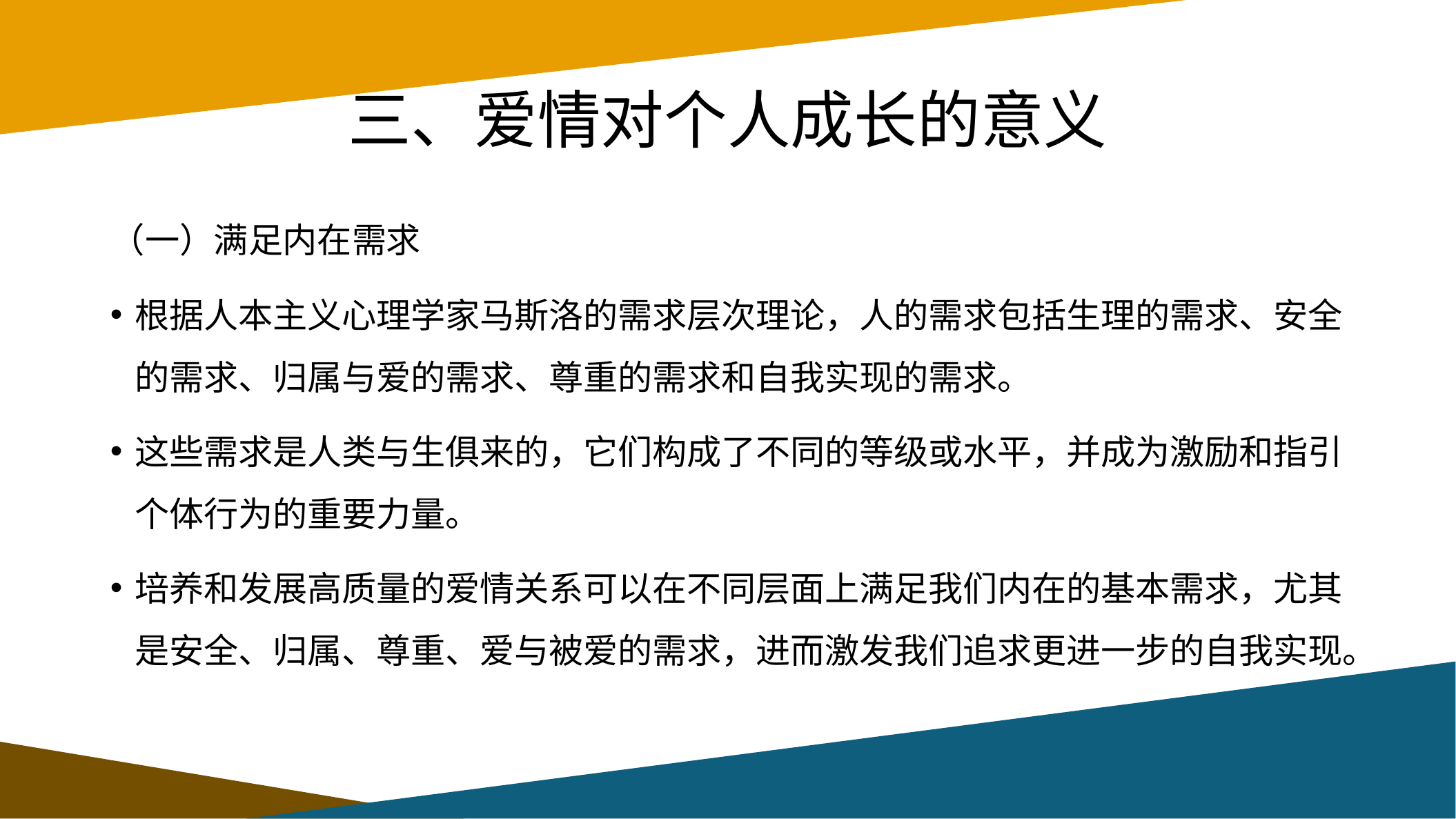

# 三、爱情对个人成长的意义
（一）满足内在需求
根据人本主义心理学家马斯洛的需求层次理论，人的需求包括生理的需求、安全的需求、归属与爱的需求、尊重的需求和自我实现的需求。
这些需求是人类与生俱来的，它们构成了不同的等级或水平，并成为激励和指引个体行为的重要力量。
培养和发展高质量的爱情关系可以在不同层面上满足我们内在的基本需求，尤其是安全、归属、尊重、爱与被爱的需求，进而激发我们追求更进一步的自我实现。